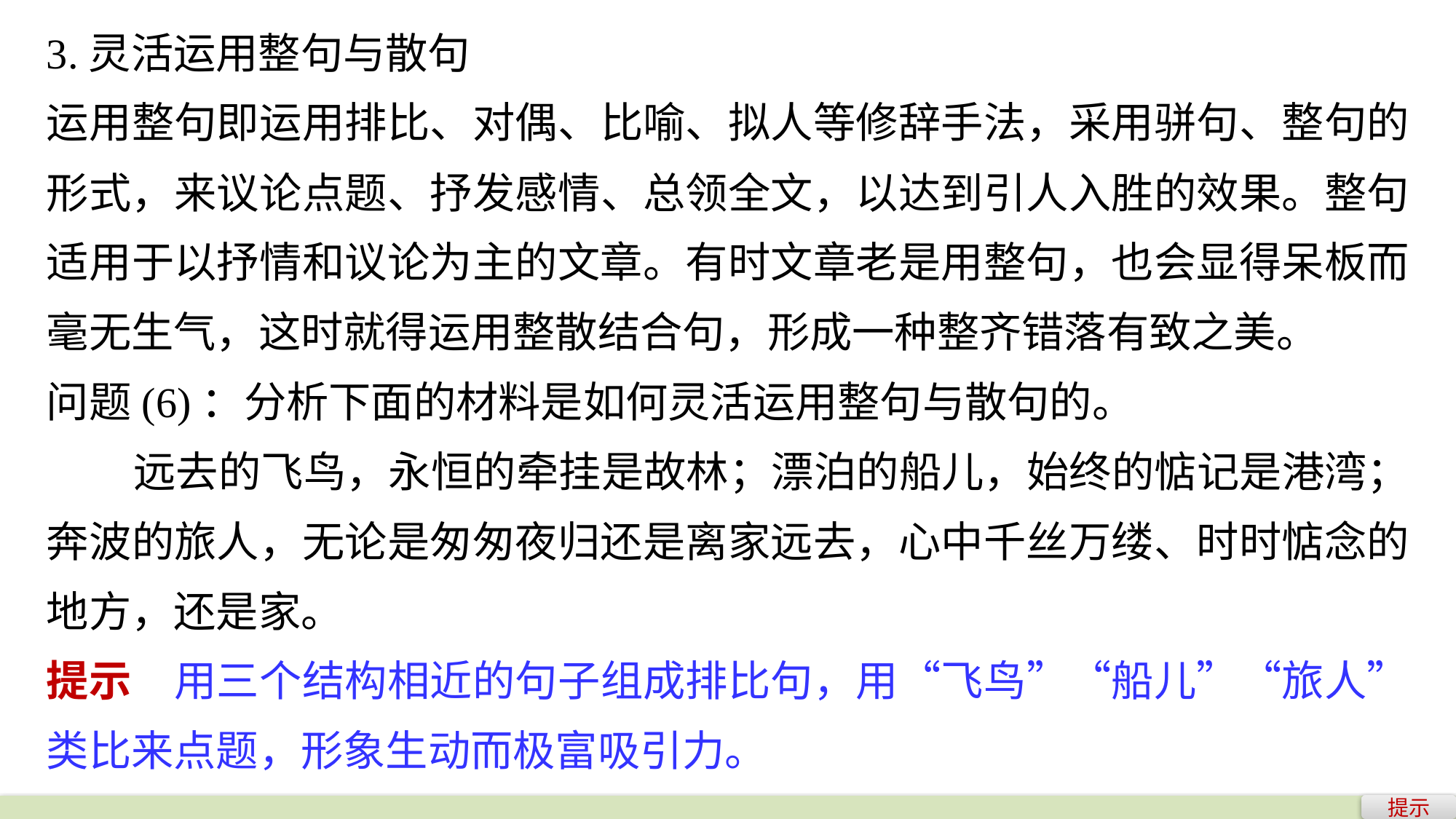

3.灵活运用整句与散句
运用整句即运用排比、对偶、比喻、拟人等修辞手法，采用骈句、整句的形式，来议论点题、抒发感情、总领全文，以达到引人入胜的效果。整句适用于以抒情和议论为主的文章。有时文章老是用整句，也会显得呆板而毫无生气，这时就得运用整散结合句，形成一种整齐错落有致之美。
问题(6)：分析下面的材料是如何灵活运用整句与散句的。
        远去的飞鸟，永恒的牵挂是故林；漂泊的船儿，始终的惦记是港湾；奔波的旅人，无论是匆匆夜归还是离家远去，心中千丝万缕、时时惦念的地方，还是家。
提示　用三个结构相近的句子组成排比句，用“飞鸟”“船儿”“旅人”类比来点题，形象生动而极富吸引力。
提示